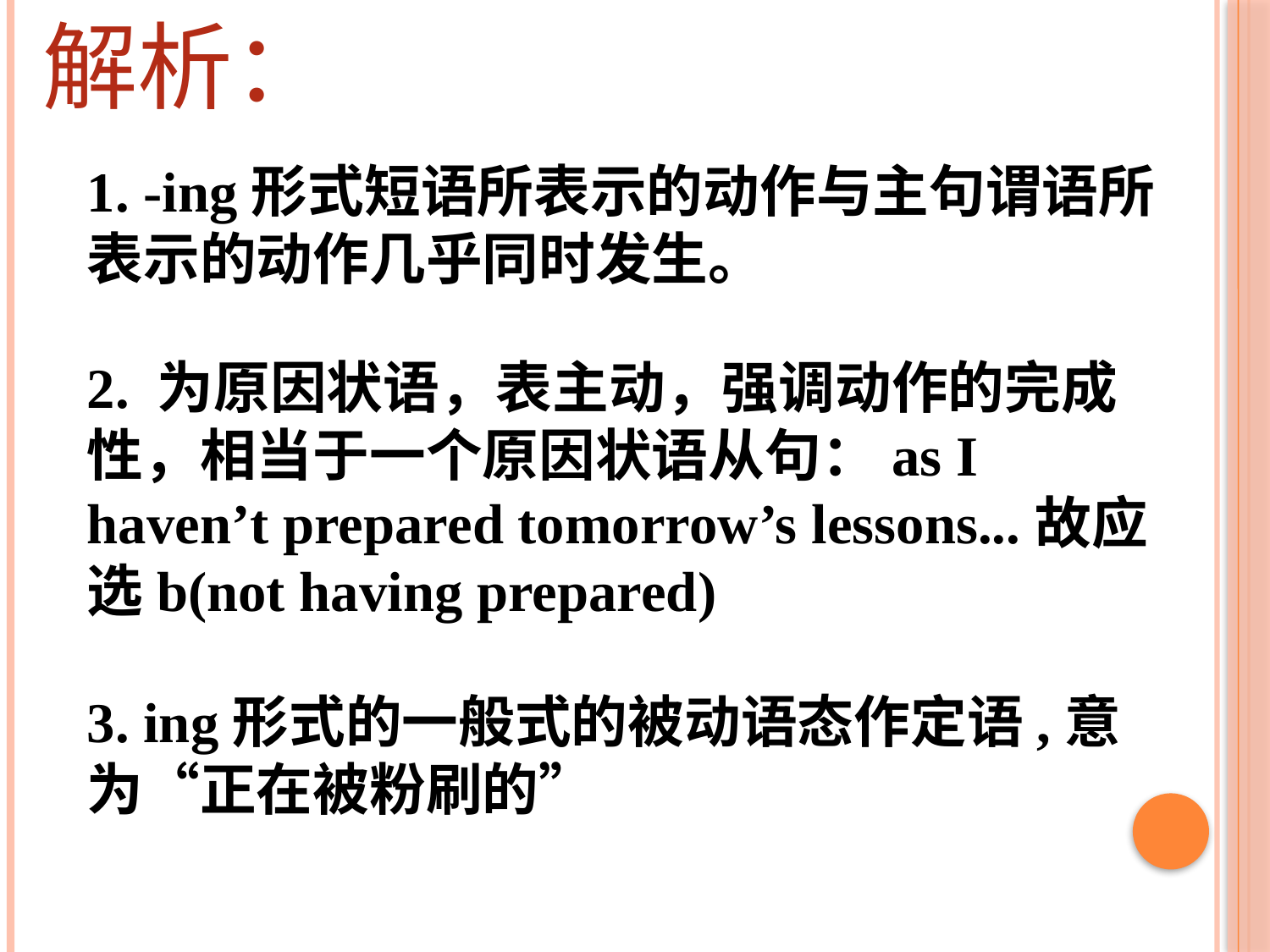

解析：
1. -ing形式短语所表示的动作与主句谓语所表示的动作几乎同时发生。
2. 为原因状语，表主动，强调动作的完成性，相当于一个原因状语从句：as I haven’t prepared tomorrow’s lessons...故应选b(not having prepared)
3. ing形式的一般式的被动语态作定语,意为“正在被粉刷的”